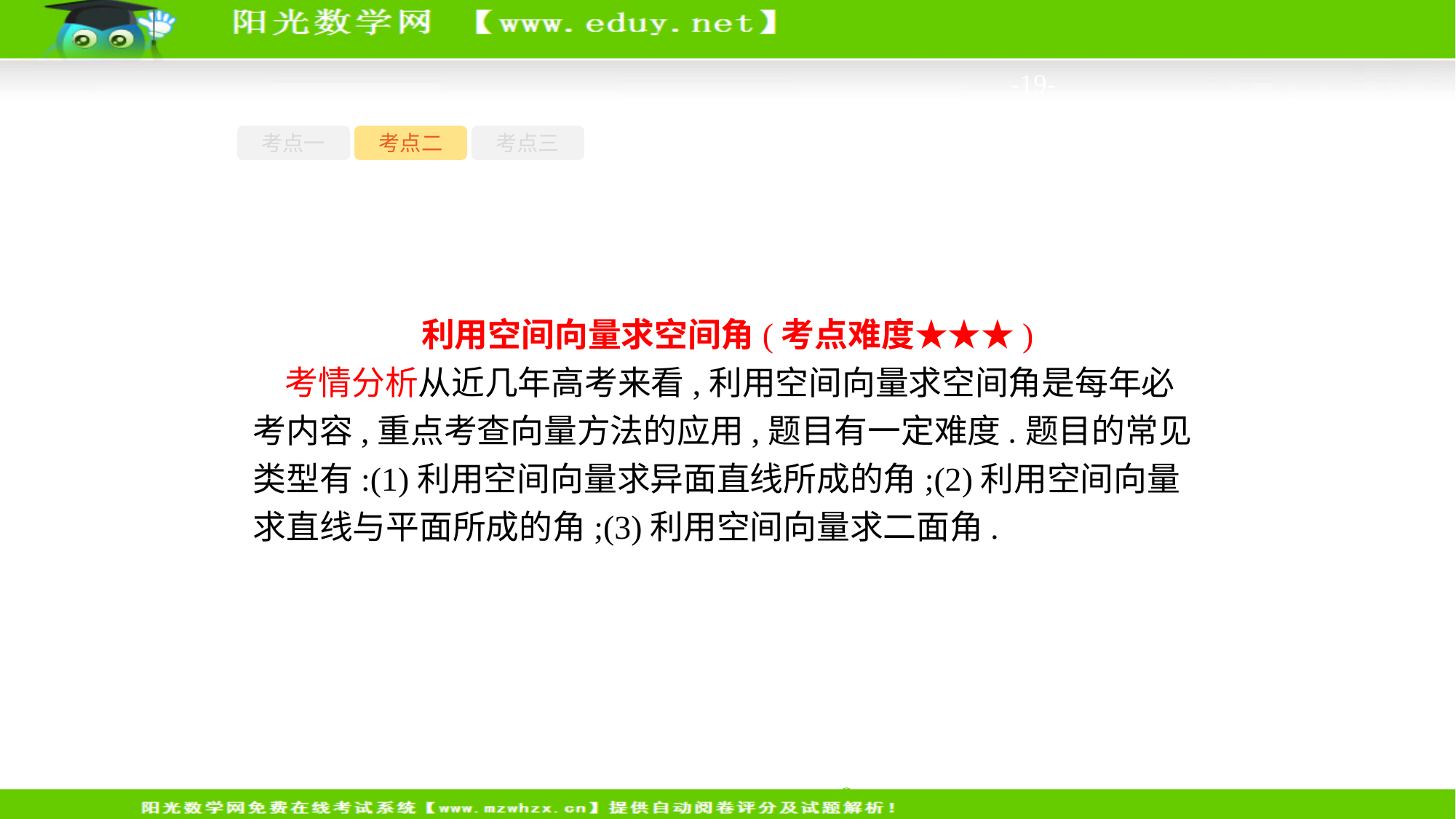

-19-
考点一
考点二
考点三
利用空间向量求空间角(考点难度★★★)
考情分析从近几年高考来看,利用空间向量求空间角是每年必考内容,重点考查向量方法的应用,题目有一定难度.题目的常见类型有:(1)利用空间向量求异面直线所成的角;(2)利用空间向量求直线与平面所成的角;(3)利用空间向量求二面角.